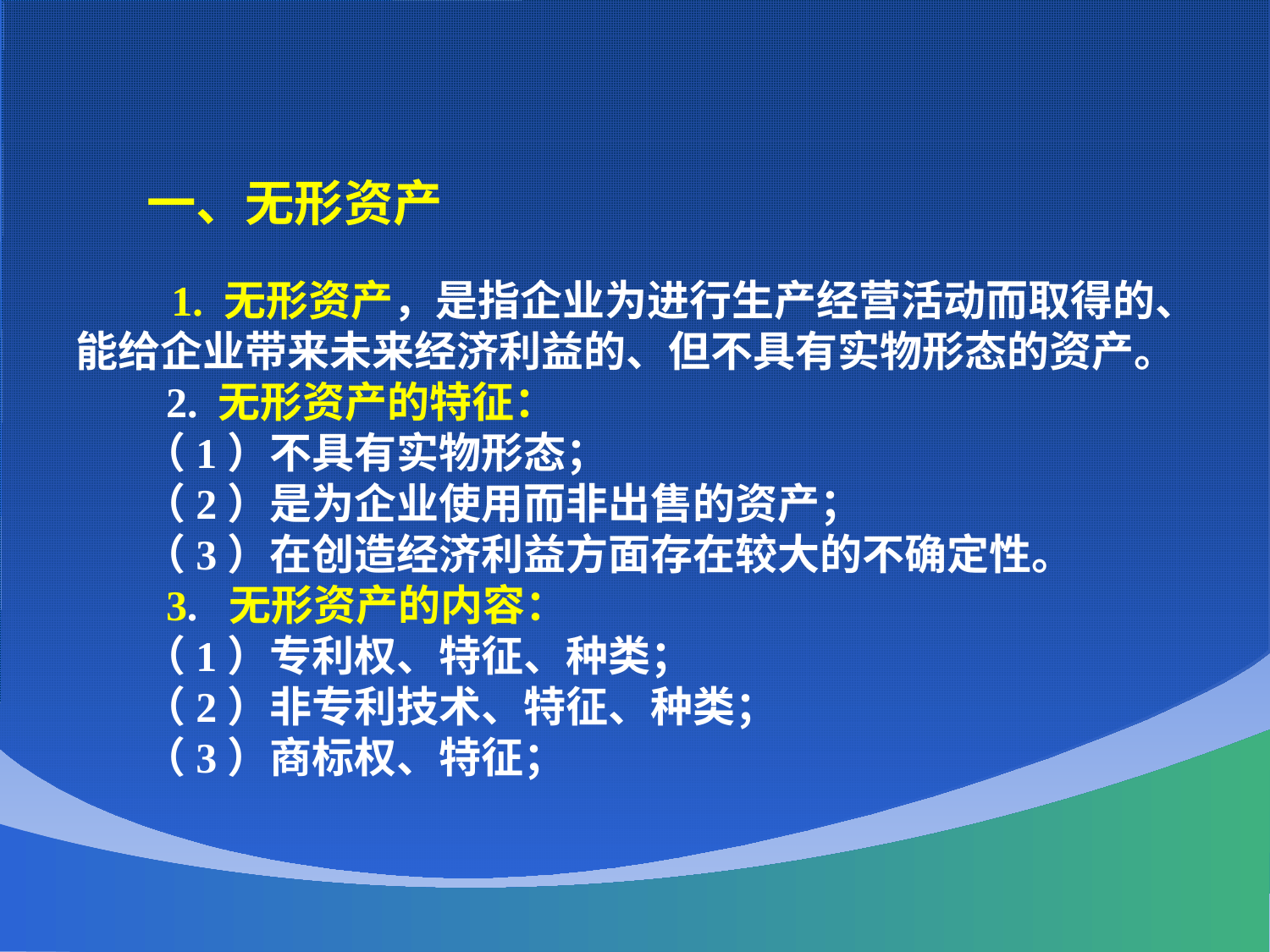

一、无形资产

     1. 无形资产，是指企业为进行生产经营活动而取得的、能给企业带来未来经济利益的、但不具有实物形态的资产。
    2. 无形资产的特征：
 （1）不具有实物形态；
 （2）是为企业使用而非出售的资产；
 （3）在创造经济利益方面存在较大的不确定性。
    3.  无形资产的内容：
 （1）专利权、特征、种类；
 （2）非专利技术、特征、种类；
 （3）商标权、特征；